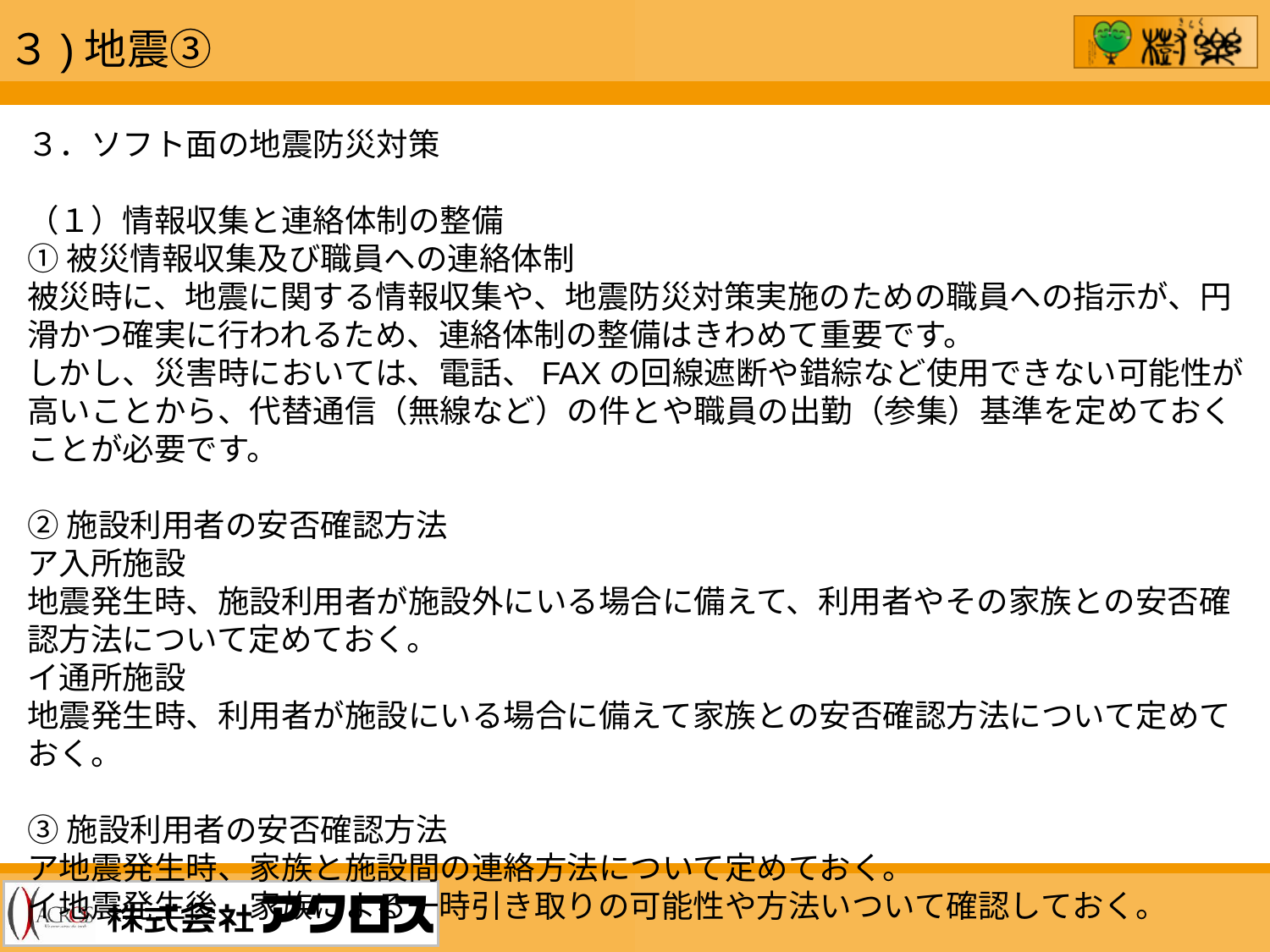

３)地震③
３．ソフト面の地震防災対策

（１）情報収集と連絡体制の整備
①被災情報収集及び職員への連絡体制
被災時に、地震に関する情報収集や、地震防災対策実施のための職員への指示が、円滑かつ確実に行われるため、連絡体制の整備はきわめて重要です。
しかし、災害時においては、電話、FAXの回線遮断や錯綜など使用できない可能性が高いことから、代替通信（無線など）の件とや職員の出勤（参集）基準を定めておくことが必要です。

②施設利用者の安否確認方法
ア入所施設
地震発生時、施設利用者が施設外にいる場合に備えて、利用者やその家族との安否確認方法について定めておく。
イ通所施設
地震発生時、利用者が施設にいる場合に備えて家族との安否確認方法について定めておく。

③施設利用者の安否確認方法
ア地震発生時、家族と施設間の連絡方法について定めておく。
イ地震発生後、家族による一時引き取りの可能性や方法いついて確認しておく。